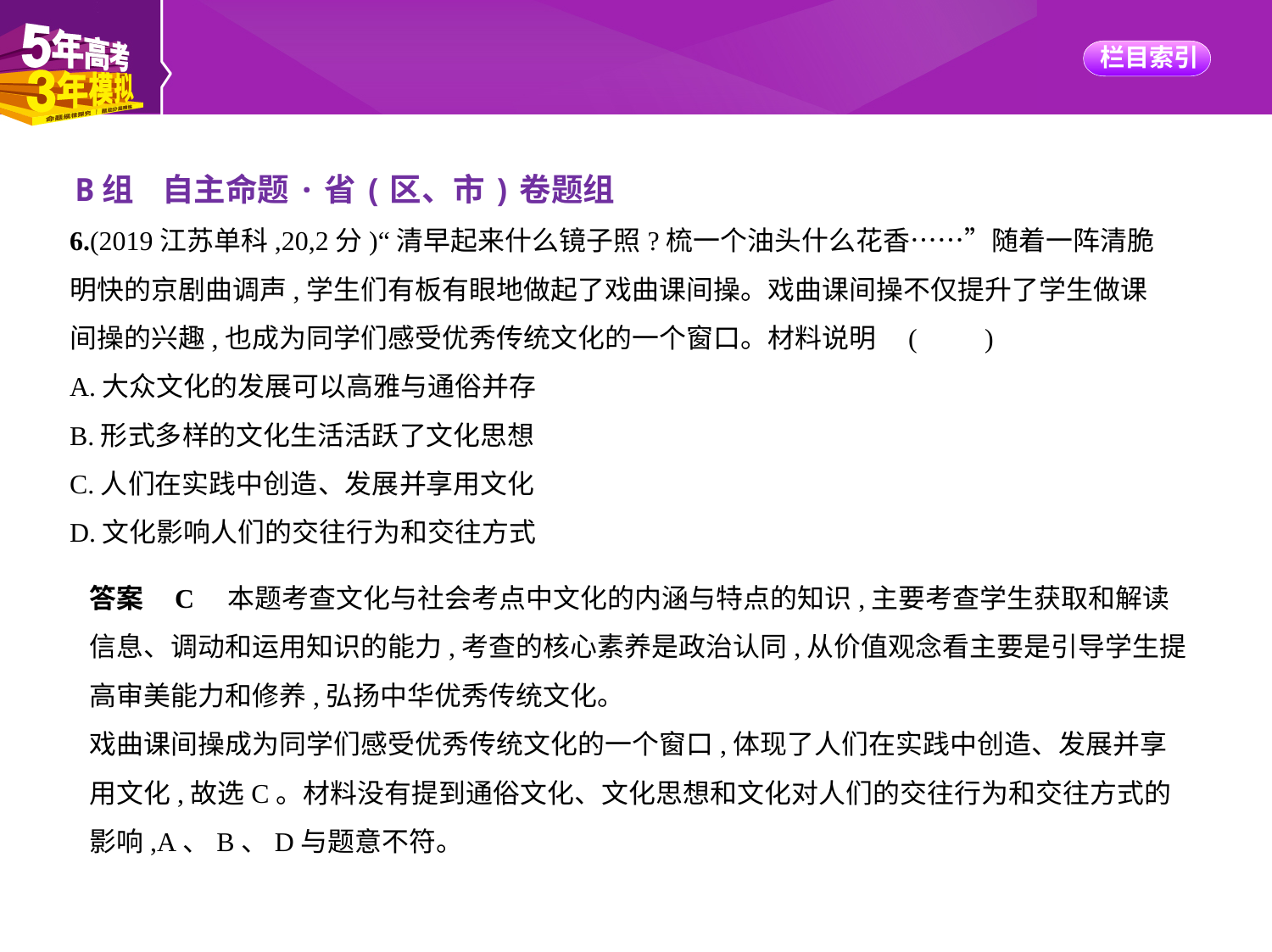

B组    自主命题·省(区、市)卷题组
6.(2019江苏单科,20,2分)“清早起来什么镜子照?梳一个油头什么花香……”随着一阵清脆
明快的京剧曲调声,学生们有板有眼地做起了戏曲课间操。戏曲课间操不仅提升了学生做课
间操的兴趣,也成为同学们感受优秀传统文化的一个窗口。材料说明 (　　)
A.大众文化的发展可以高雅与通俗并存
B.形式多样的文化生活活跃了文化思想
C.人们在实践中创造、发展并享用文化
D.文化影响人们的交往行为和交往方式
答案    C　本题考查文化与社会考点中文化的内涵与特点的知识,主要考查学生获取和解读
信息、调动和运用知识的能力,考查的核心素养是政治认同,从价值观念看主要是引导学生提
高审美能力和修养,弘扬中华优秀传统文化。
戏曲课间操成为同学们感受优秀传统文化的一个窗口,体现了人们在实践中创造、发展并享
用文化,故选C。材料没有提到通俗文化、文化思想和文化对人们的交往行为和交往方式的
影响,A、B、D与题意不符。